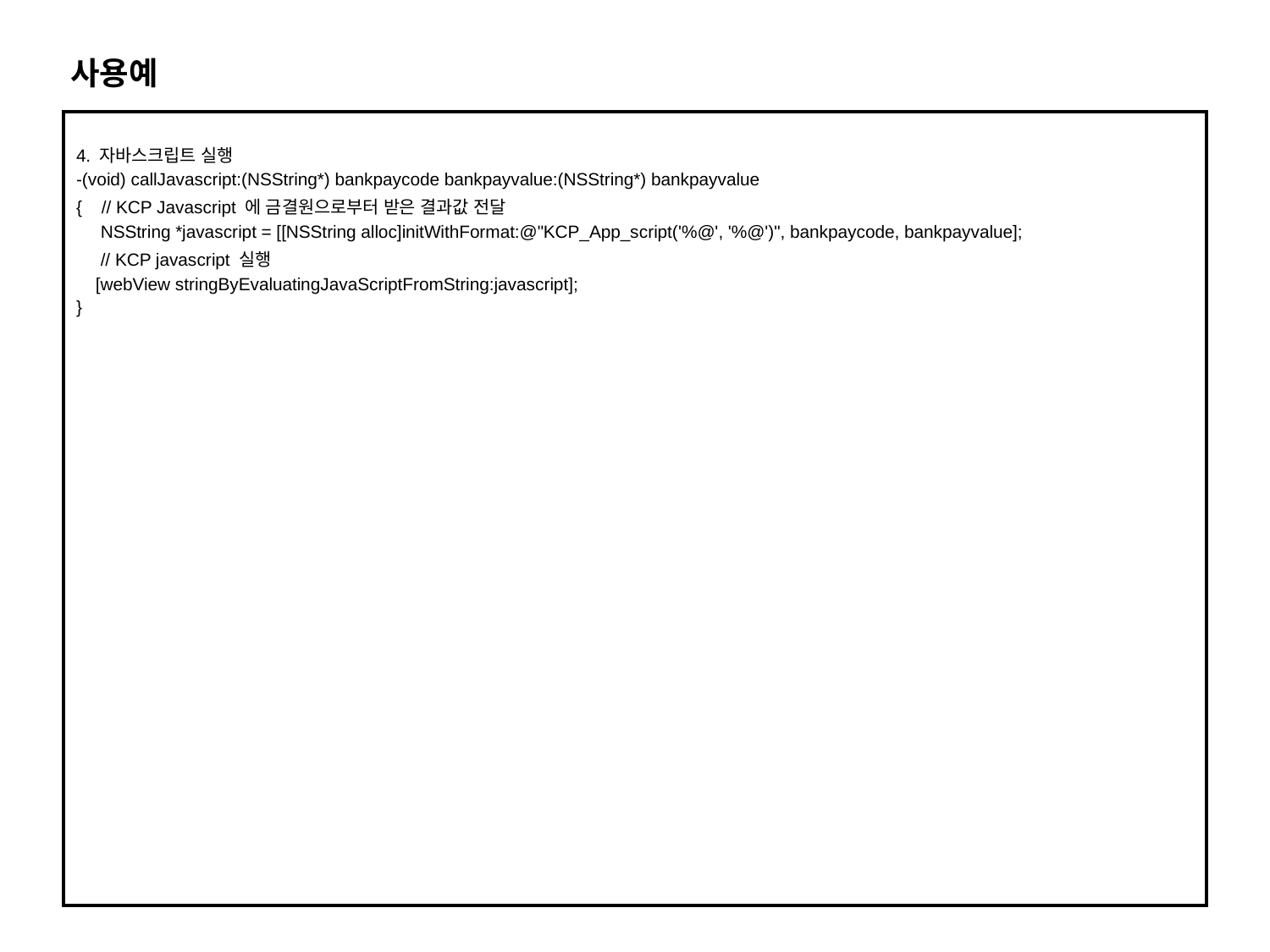

사용예
| 4. 자바스크립트 실행 -(void) callJavascript:(NSString\*) bankpaycode bankpayvalue:(NSString\*) bankpayvalue { // KCP Javascript 에 금결원으로부터 받은 결과값 전달 NSString \*javascript = [[NSString alloc]initWithFormat:@"KCP\_App\_script('%@', '%@')", bankpaycode, bankpayvalue]; // KCP javascript 실행 [webView stringByEvaluatingJavaScriptFromString:javascript]; } |
| --- |